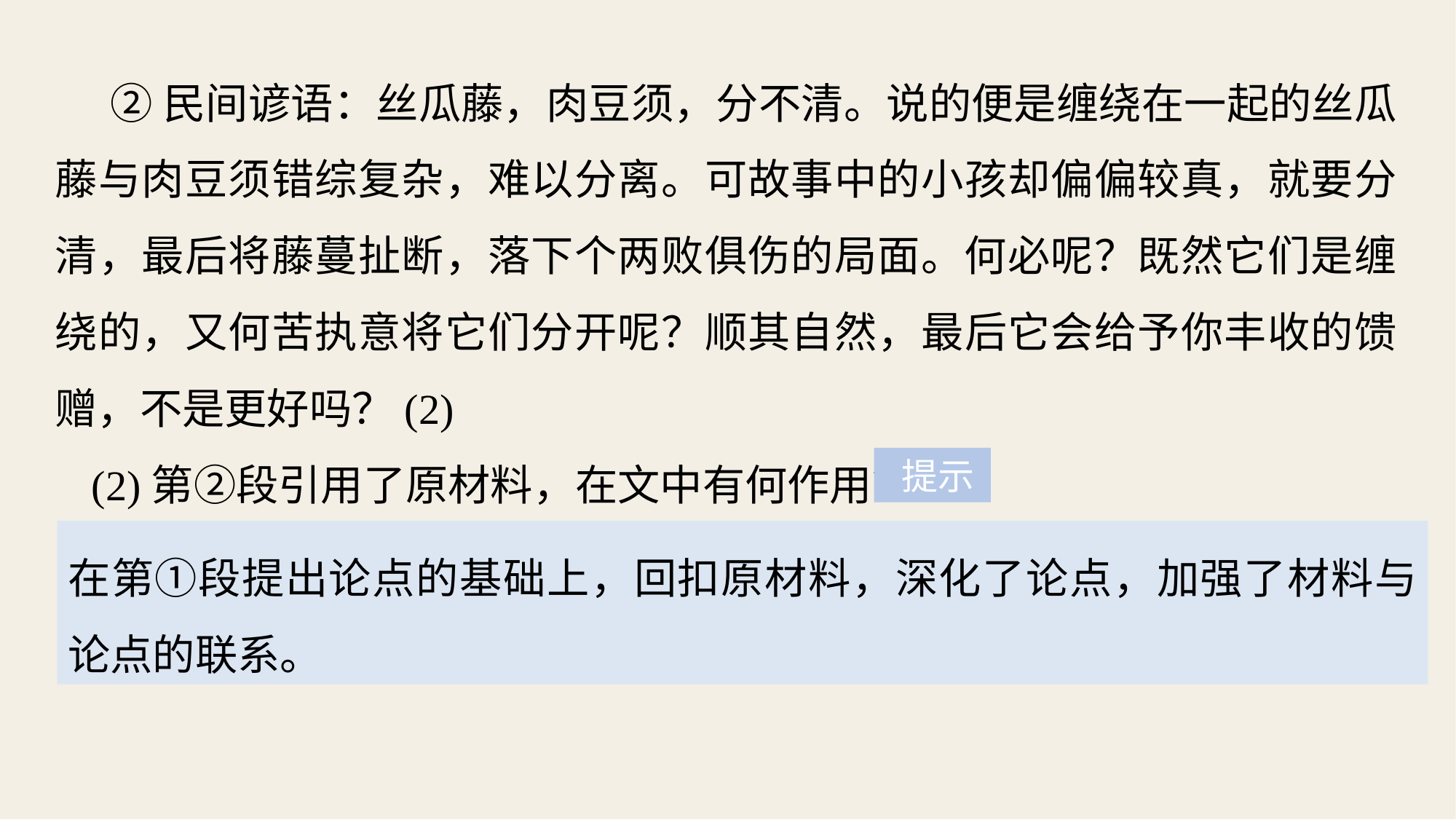

②民间谚语：丝瓜藤，肉豆须，分不清。说的便是缠绕在一起的丝瓜藤与肉豆须错综复杂，难以分离。可故事中的小孩却偏偏较真，就要分清，最后将藤蔓扯断，落下个两败俱伤的局面。何必呢？既然它们是缠绕的，又何苦执意将它们分开呢？顺其自然，最后它会给予你丰收的馈赠，不是更好吗？(2)
(2)第②段引用了原材料，在文中有何作用？
 提示
在第①段提出论点的基础上，回扣原材料，深化了论点，加强了材料与论点的联系。